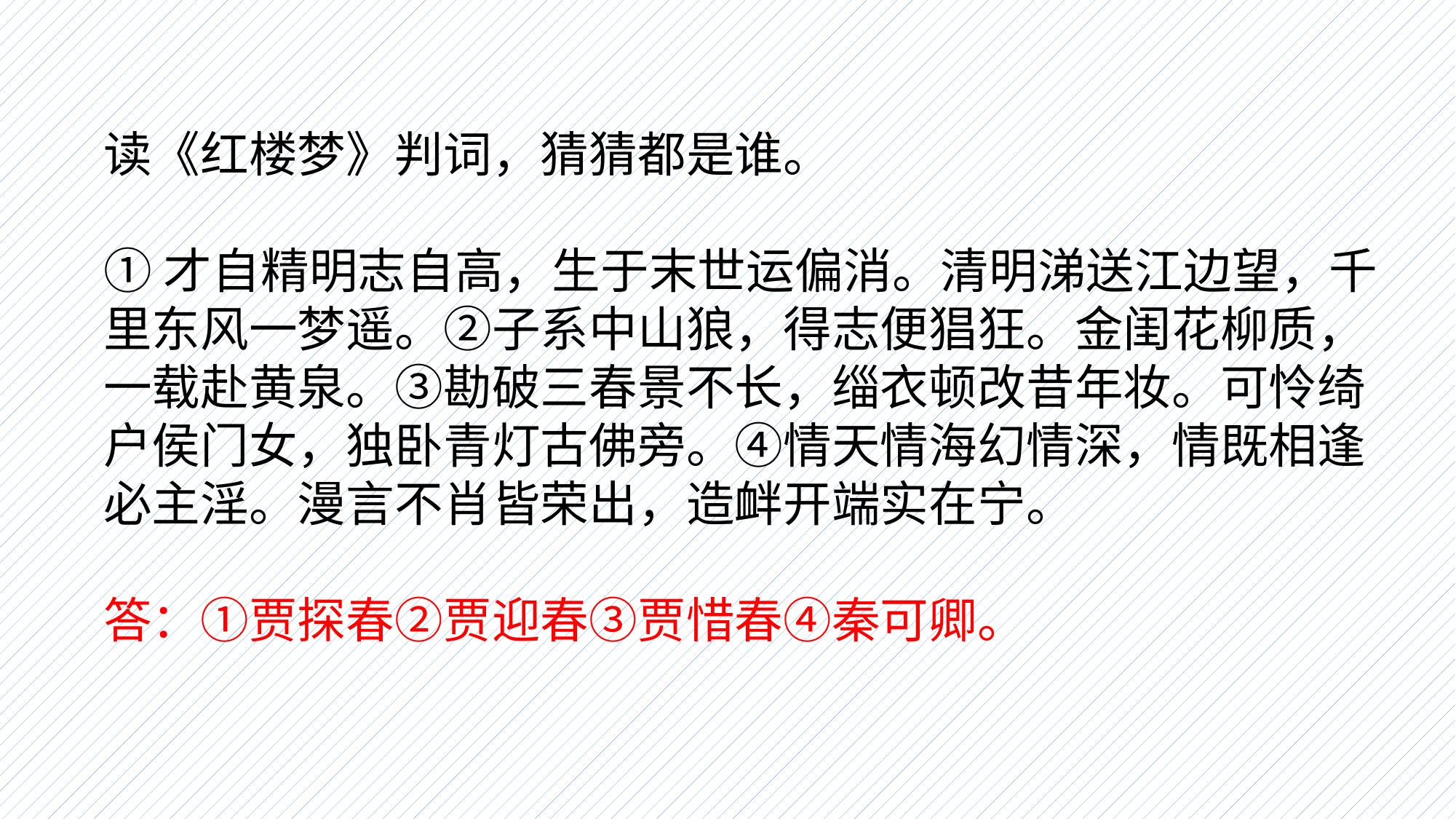

读《红楼梦》判词，猜猜都是谁。

①才自精明志自高，生于末世运偏消。清明涕送江边望，千里东风一梦遥。②子系中山狼，得志便猖狂。金闺花柳质，一载赴黄泉。③勘破三春景不长，缁衣顿改昔年妆。可怜绮户侯门女，独卧青灯古佛旁。④情天情海幻情深，情既相逢必主淫。漫言不肖皆荣出，造衅开端实在宁。

答：①贾探春②贾迎春③贾惜春④秦可卿。